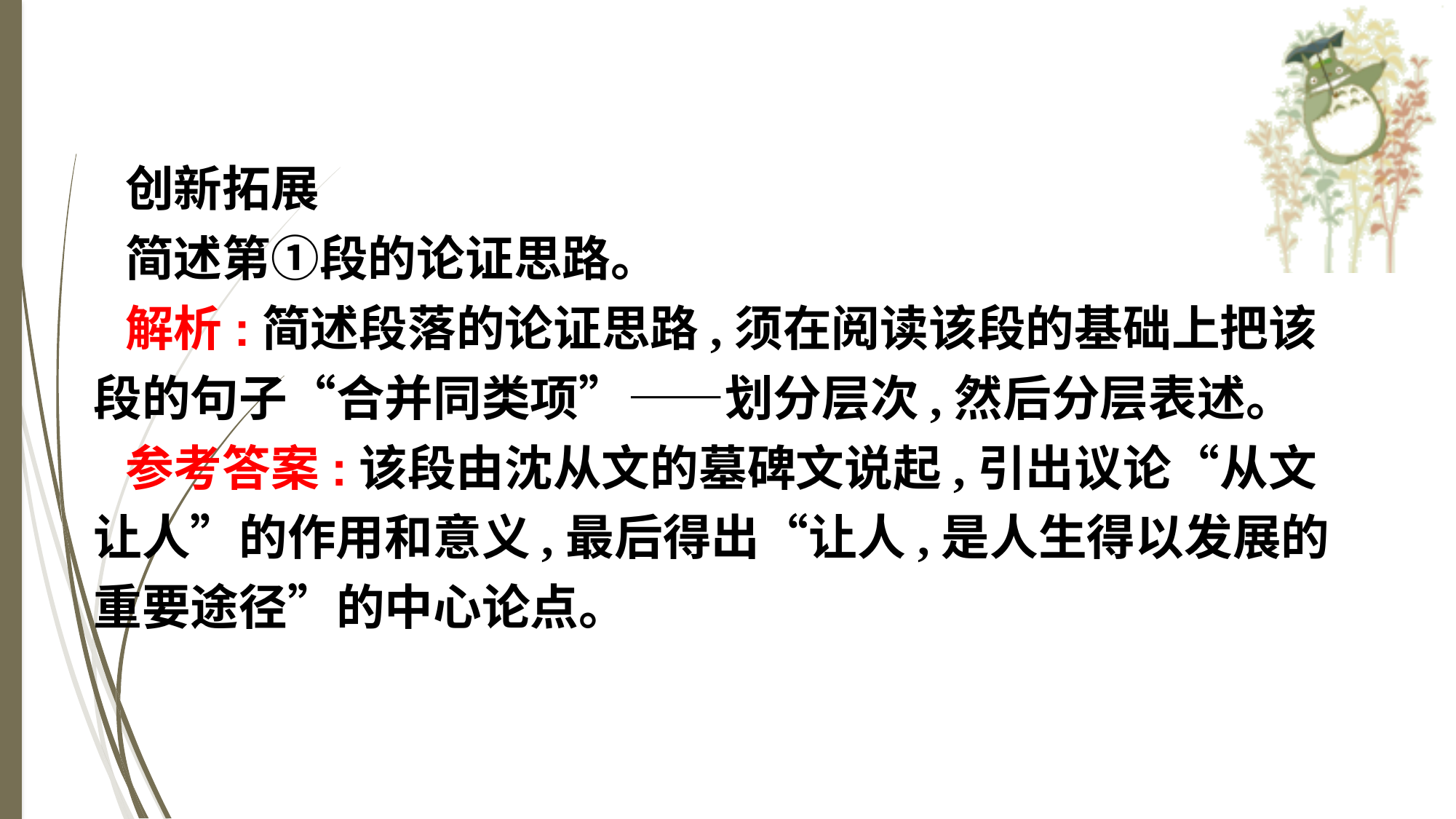

创新拓展
简述第①段的论证思路。
解析:简述段落的论证思路,须在阅读该段的基础上把该段的句子“合并同类项”——划分层次,然后分层表述。
参考答案:该段由沈从文的墓碑文说起,引出议论“从文让人”的作用和意义,最后得出“让人,是人生得以发展的重要途径”的中心论点。